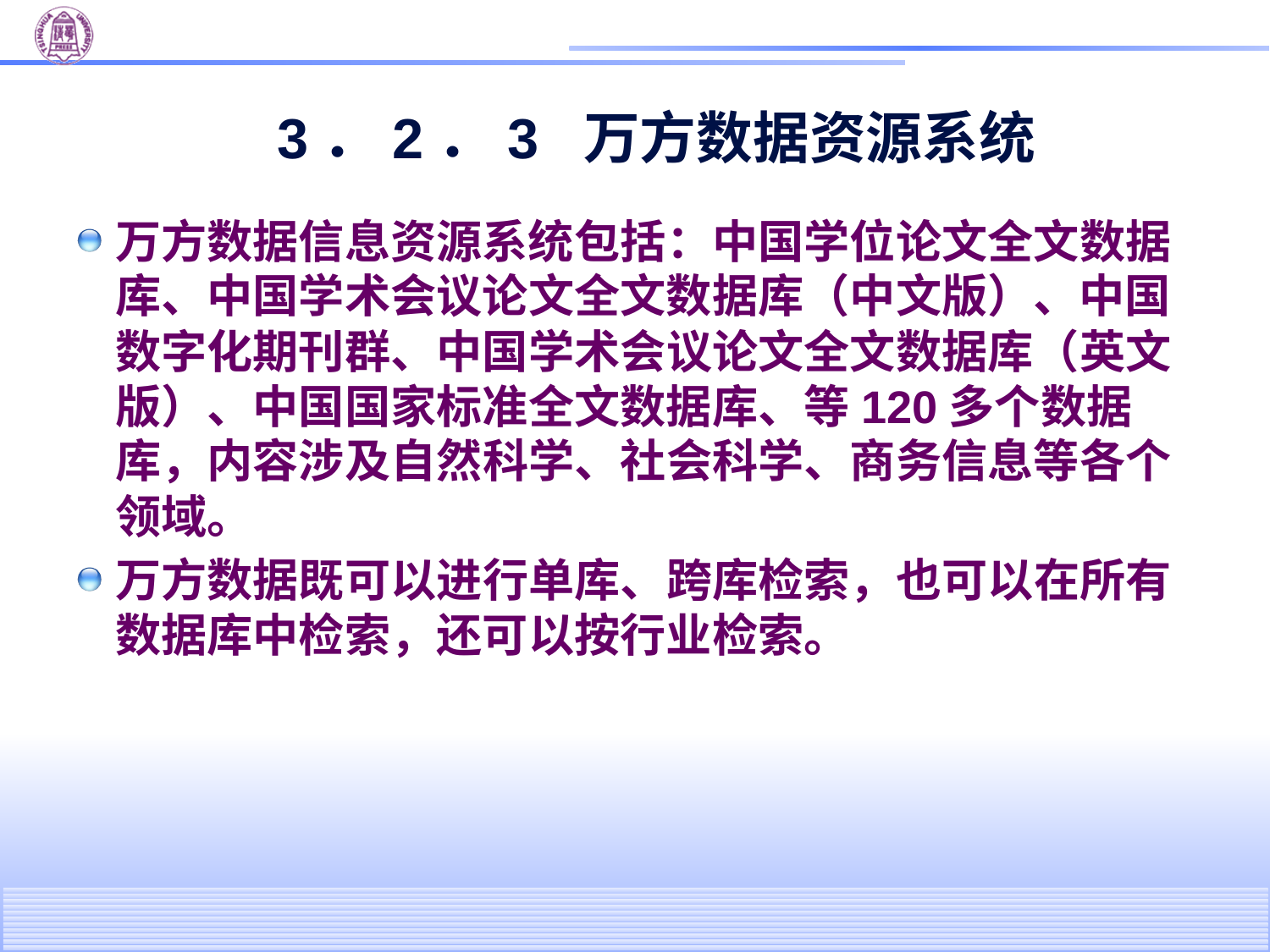

# 3．2．3  万方数据资源系统
万方数据信息资源系统包括：中国学位论文全文数据库、中国学术会议论文全文数据库（中文版）、中国数字化期刊群、中国学术会议论文全文数据库（英文版）、中国国家标准全文数据库、等120多个数据库，内容涉及自然科学、社会科学、商务信息等各个领域。
万方数据既可以进行单库、跨库检索，也可以在所有数据库中检索，还可以按行业检索。